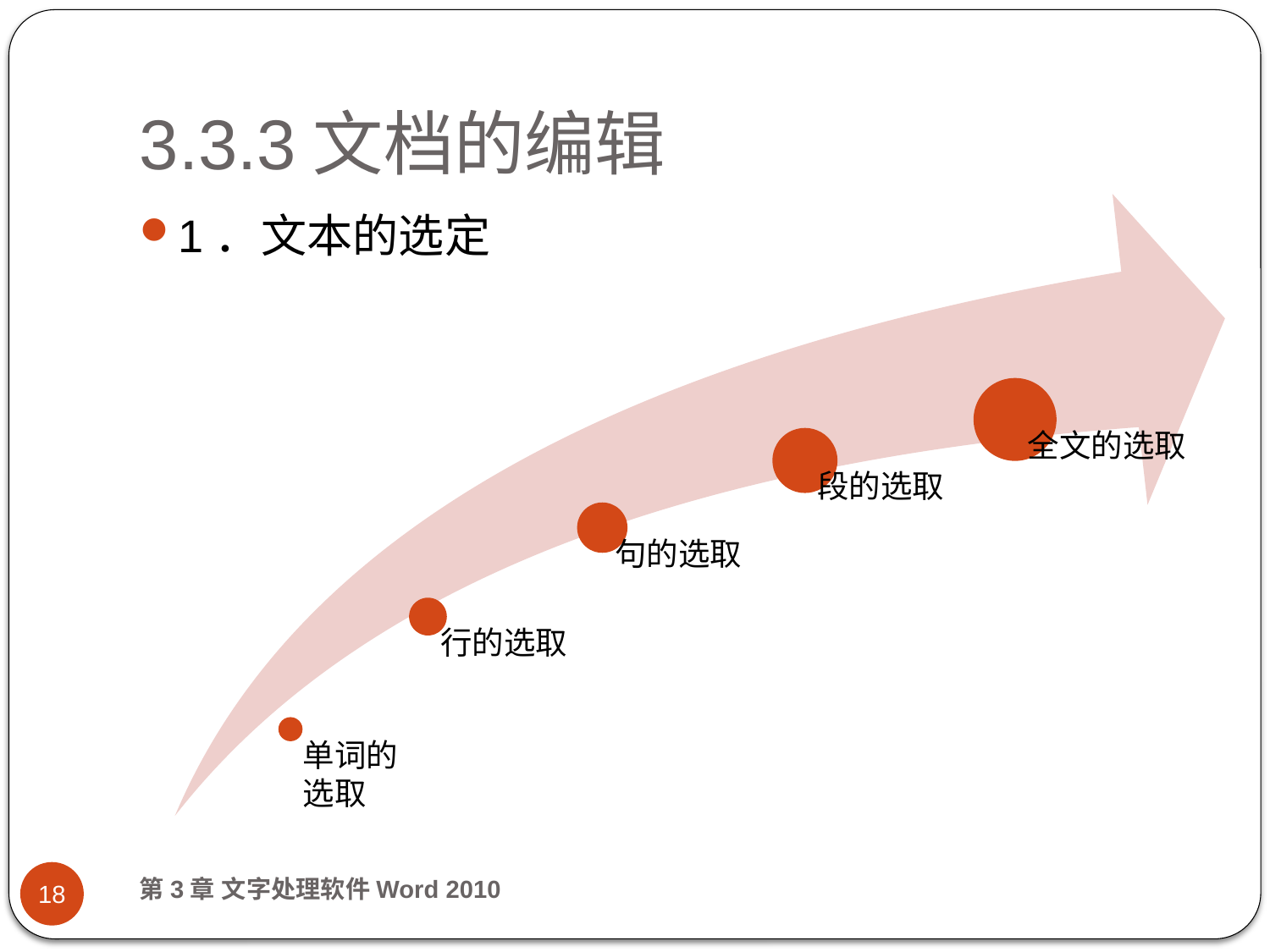

# 3.3.3文档的编辑
单词的选取
行的选取
句的选取
段的选取
全文的选取
1．文本的选定
第3章 文字处理软件Word 2010
18